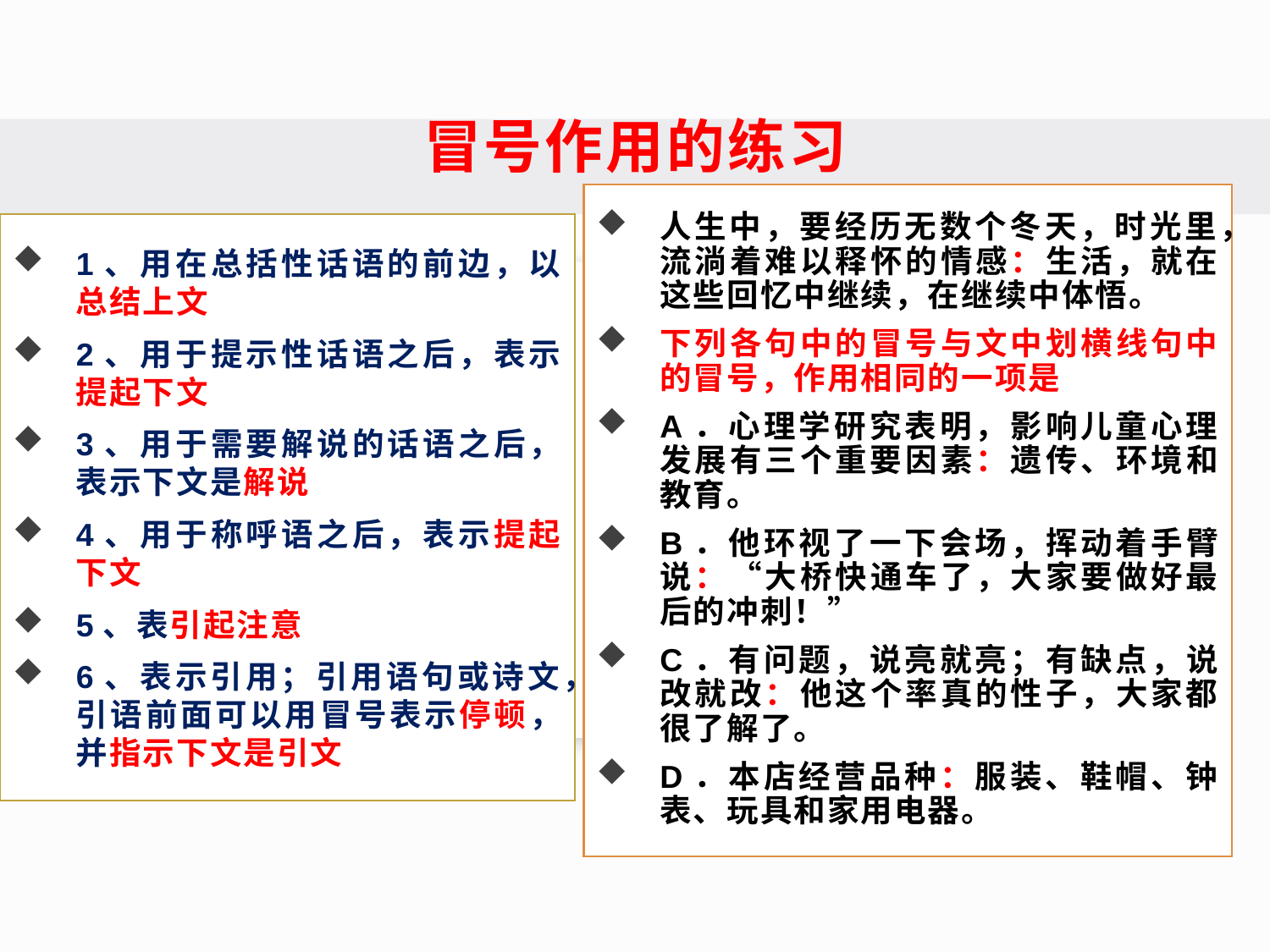

冒号作用的练习

人生中，要经历无数个冬天，时光里，流淌着难以释怀的情感：生活，就在这些回忆中继续，在继续中体悟。
下列各句中的冒号与文中划横线句中的冒号，作用相同的一项是
A．心理学研究表明，影响儿童心理发展有三个重要因素：遗传、环境和教育。
B．他环视了一下会场，挥动着手臂说：“大桥快通车了，大家要做好最后的冲刺！”
C．有问题，说亮就亮；有缺点，说改就改：他这个率真的性子，大家都很了解了。
D．本店经营品种：服装、鞋帽、钟表、玩具和家用电器。
1、用在总括性话语的前边，以总结上文
2、用于提示性话语之后，表示提起下文
3、用于需要解说的话语之后，表示下文是解说
4、用于称呼语之后，表示提起下文
5、表引起注意
6、表示引用；引用语句或诗文，引语前面可以用冒号表示停顿，并指示下文是引文